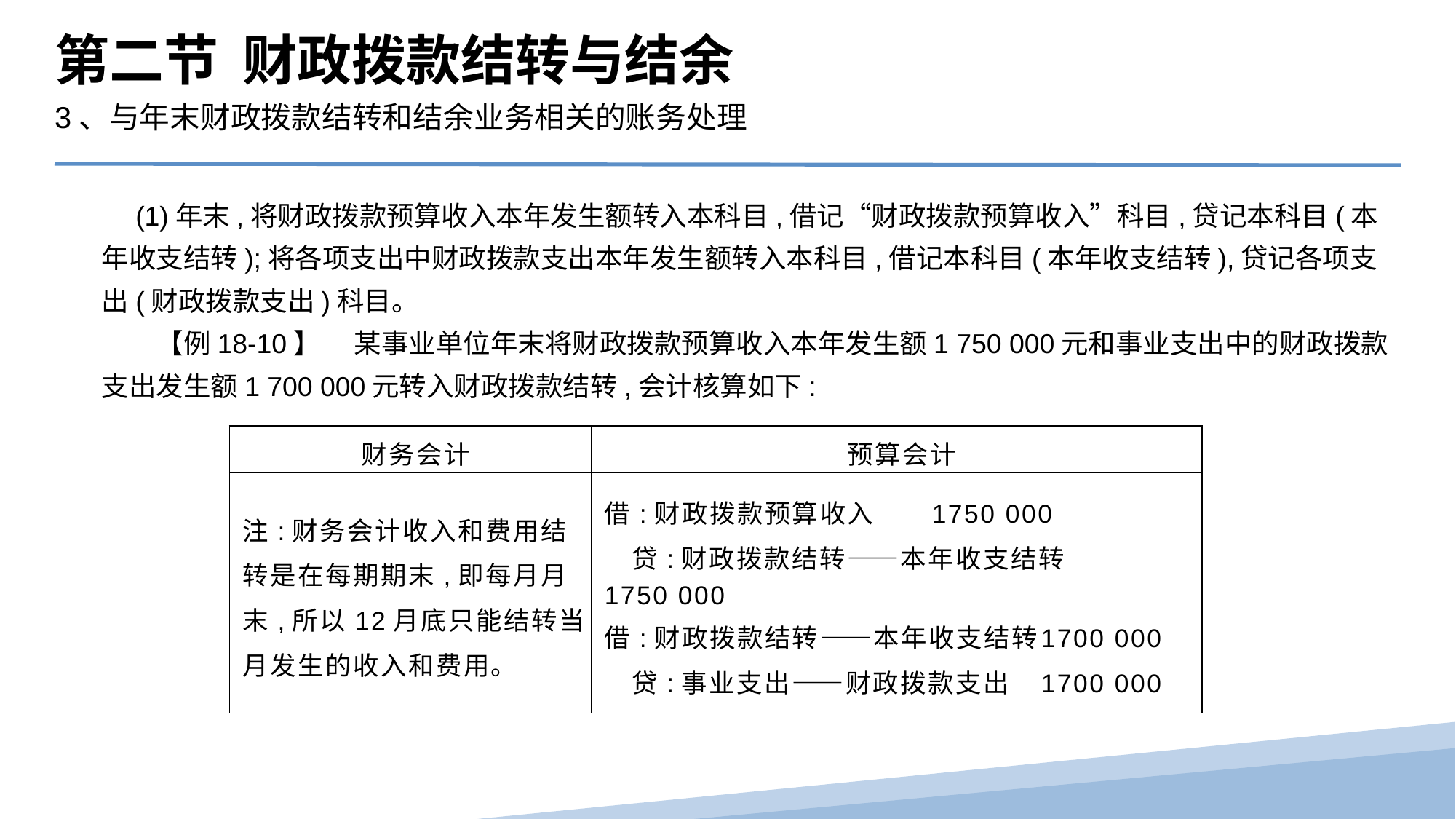

第二节  财政拨款结转与结余
3、与年末财政拨款结转和结余业务相关的账务处理
　(1)年末,将财政拨款预算收入本年发生额转入本科目,借记“财政拨款预算收入”科目,贷记本科目(本年收支结转);将各项支出中财政拨款支出本年发生额转入本科目,借记本科目(本年收支结转),贷记各项支出(财政拨款支出)科目。
　　【例18-10】　 某事业单位年末将财政拨款预算收入本年发生额1 750 000元和事业支出中的财政拨款支出发生额1 700 000元转入财政拨款结转,会计核算如下:
| 财务会计 | 预算会计 |
| --- | --- |
| 注:财务会计收入和费用结转是在每期期末,即每月月末,所以12月底只能结转当月发生的收入和费用。 | 借:财政拨款预算收入 1750 000 贷:财政拨款结转——本年收支结转 1750 000 借:财政拨款结转——本年收支结转 1700 000 贷:事业支出——财政拨款支出 1700 000 |